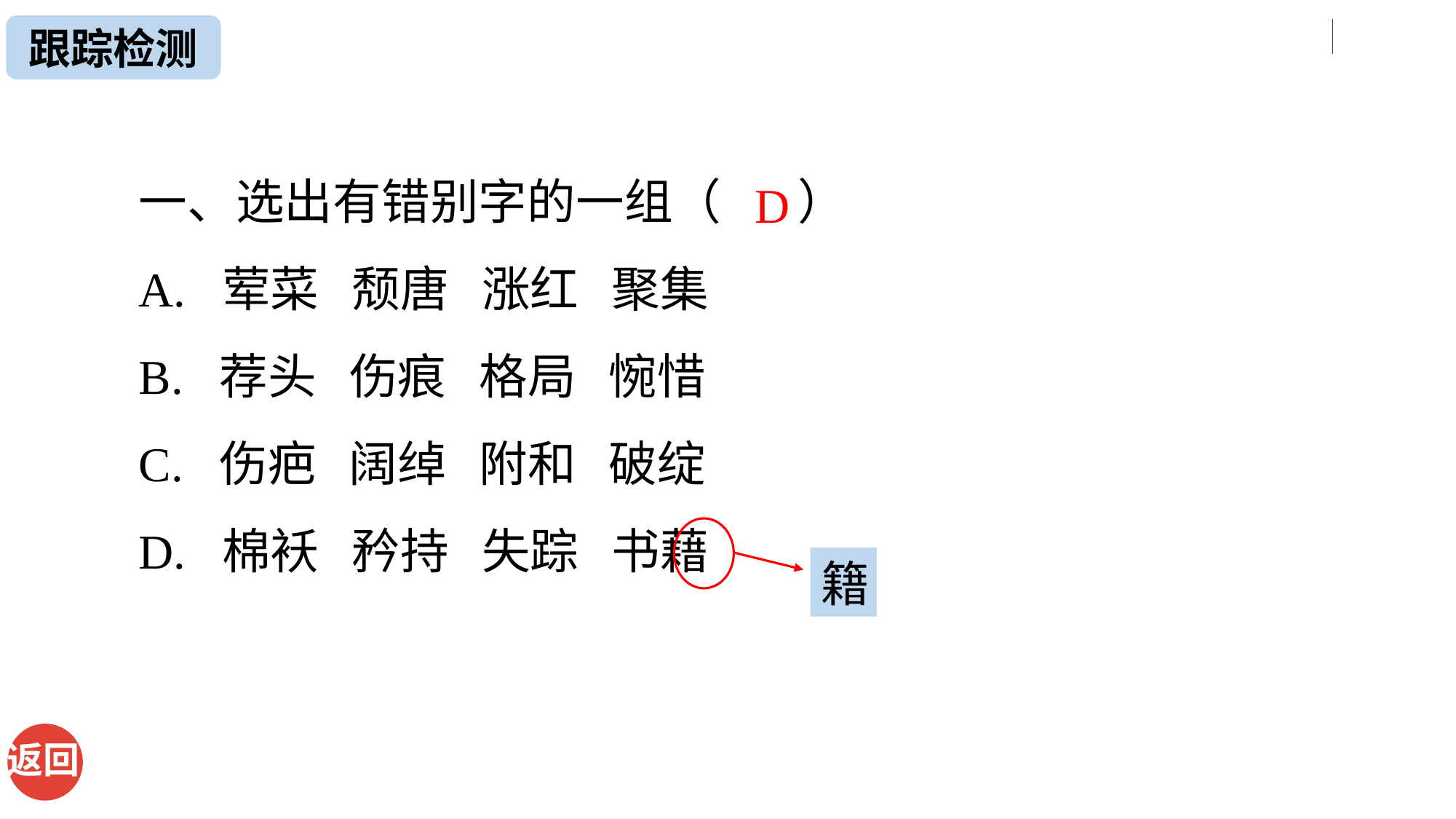

跟踪检测
一、选出有错别字的一组（       ）
A.  荤菜   颓唐   涨红   聚集
B.  荐头   伤痕   格局   惋惜
C.  伤疤   阔绰   附和   破绽
D.  棉袄   矜持   失踪   书藉
D

籍

返回